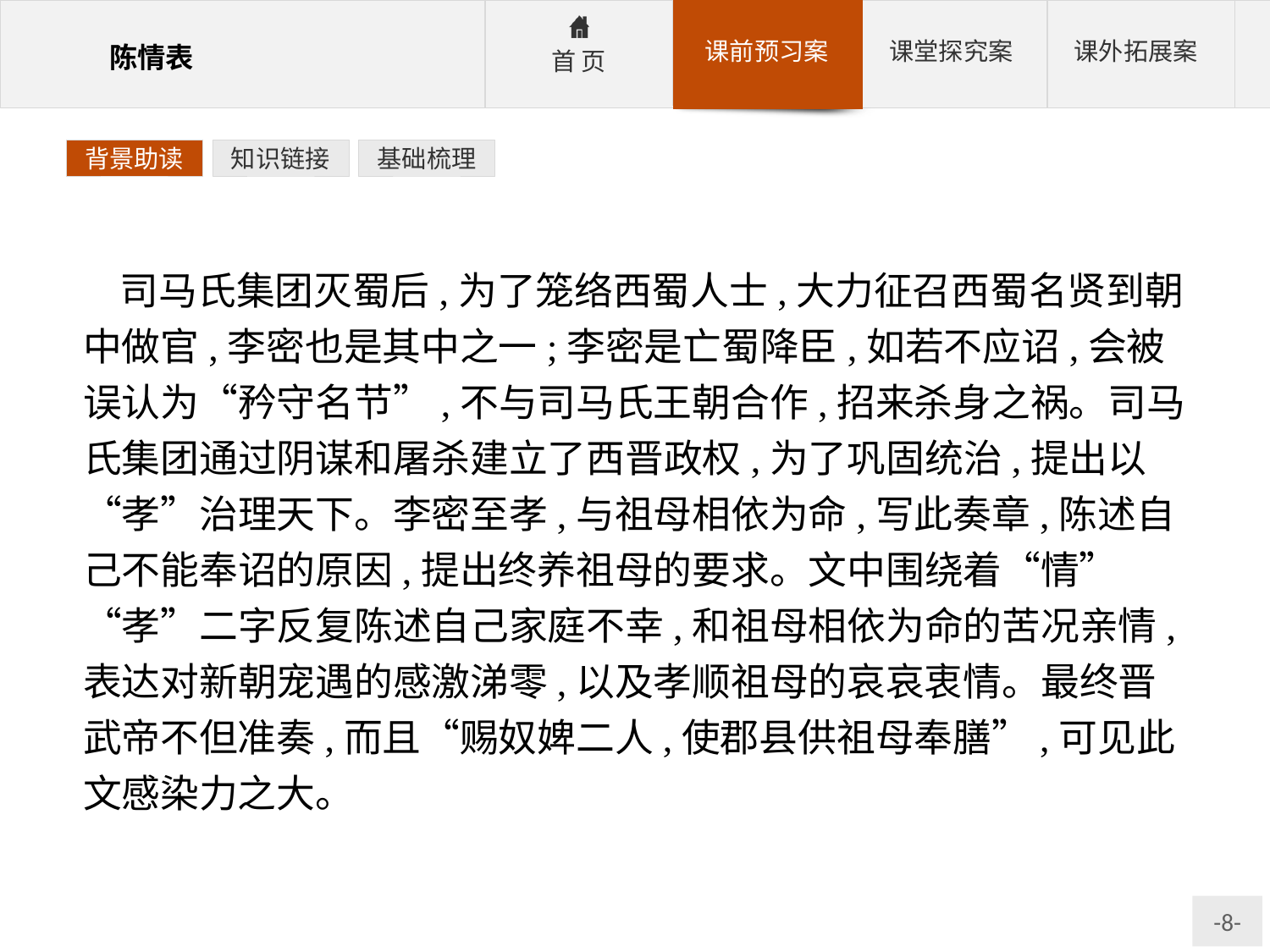

背景助读
知识链接
基础梳理
司马氏集团灭蜀后,为了笼络西蜀人士,大力征召西蜀名贤到朝中做官,李密也是其中之一;李密是亡蜀降臣,如若不应诏,会被误认为“矜守名节”,不与司马氏王朝合作,招来杀身之祸。司马氏集团通过阴谋和屠杀建立了西晋政权,为了巩固统治,提出以“孝”治理天下。李密至孝,与祖母相依为命,写此奏章,陈述自己不能奉诏的原因,提出终养祖母的要求。文中围绕着“情”“孝”二字反复陈述自己家庭不幸,和祖母相依为命的苦况亲情,表达对新朝宠遇的感激涕零,以及孝顺祖母的哀哀衷情。最终晋武帝不但准奏,而且“赐奴婢二人,使郡县供祖母奉膳”,可见此文感染力之大。